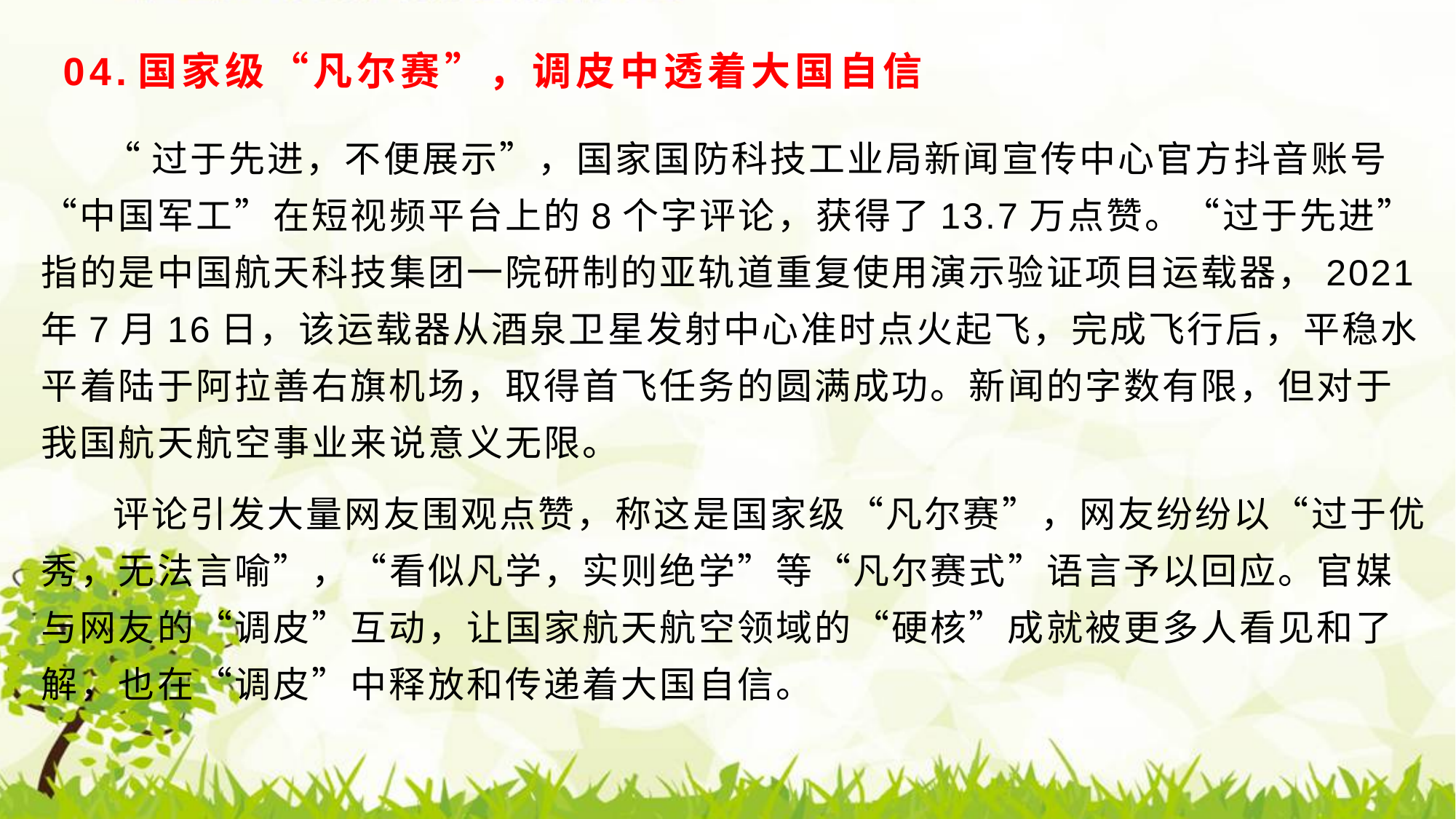

# 04.国家级“凡尔赛”，调皮中透着大国自信
      “过于先进，不便展示”，国家国防科技工业局新闻宣传中心官方抖音账号“中国军工”在短视频平台上的8个字评论，获得了13.7万点赞。“过于先进”指的是中国航天科技集团一院研制的亚轨道重复使用演示验证项目运载器，2021年7月16日，该运载器从酒泉卫星发射中心准时点火起飞，完成飞行后，平稳水平着陆于阿拉善右旗机场，取得首飞任务的圆满成功。新闻的字数有限，但对于我国航天航空事业来说意义无限。
      评论引发大量网友围观点赞，称这是国家级“凡尔赛”，网友纷纷以“过于优秀，无法言喻”，“看似凡学，实则绝学”等“凡尔赛式”语言予以回应。官媒与网友的“调皮”互动，让国家航天航空领域的“硬核”成就被更多人看见和了解，也在“调皮”中释放和传递着大国自信。